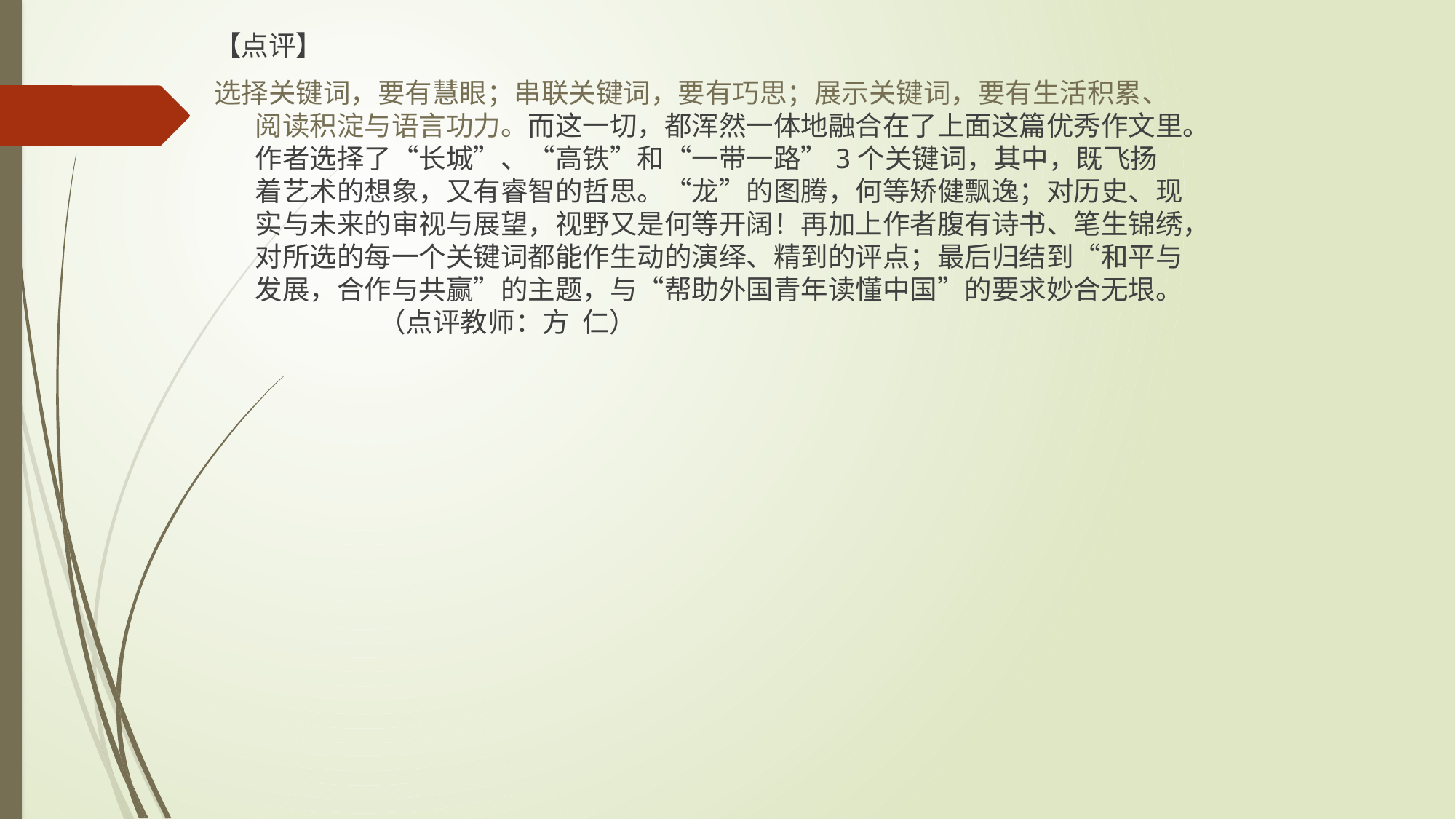

【点评】
选择关键词，要有慧眼；串联关键词，要有巧思；展示关键词，要有生活积累、阅读积淀与语言功力。而这一切，都浑然一体地融合在了上面这篇优秀作文里。作者选择了“长城”、“高铁”和“一带一路”3个关键词，其中，既飞扬着艺术的想象，又有睿智的哲思。“龙”的图腾，何等矫健飘逸；对历史、现实与未来的审视与展望，视野又是何等开阔！再加上作者腹有诗书、笔生锦绣，对所选的每一个关键词都能作生动的演绎、精到的评点；最后归结到“和平与发展，合作与共赢”的主题，与“帮助外国青年读懂中国”的要求妙合无垠。                     （点评教师：方  仁）